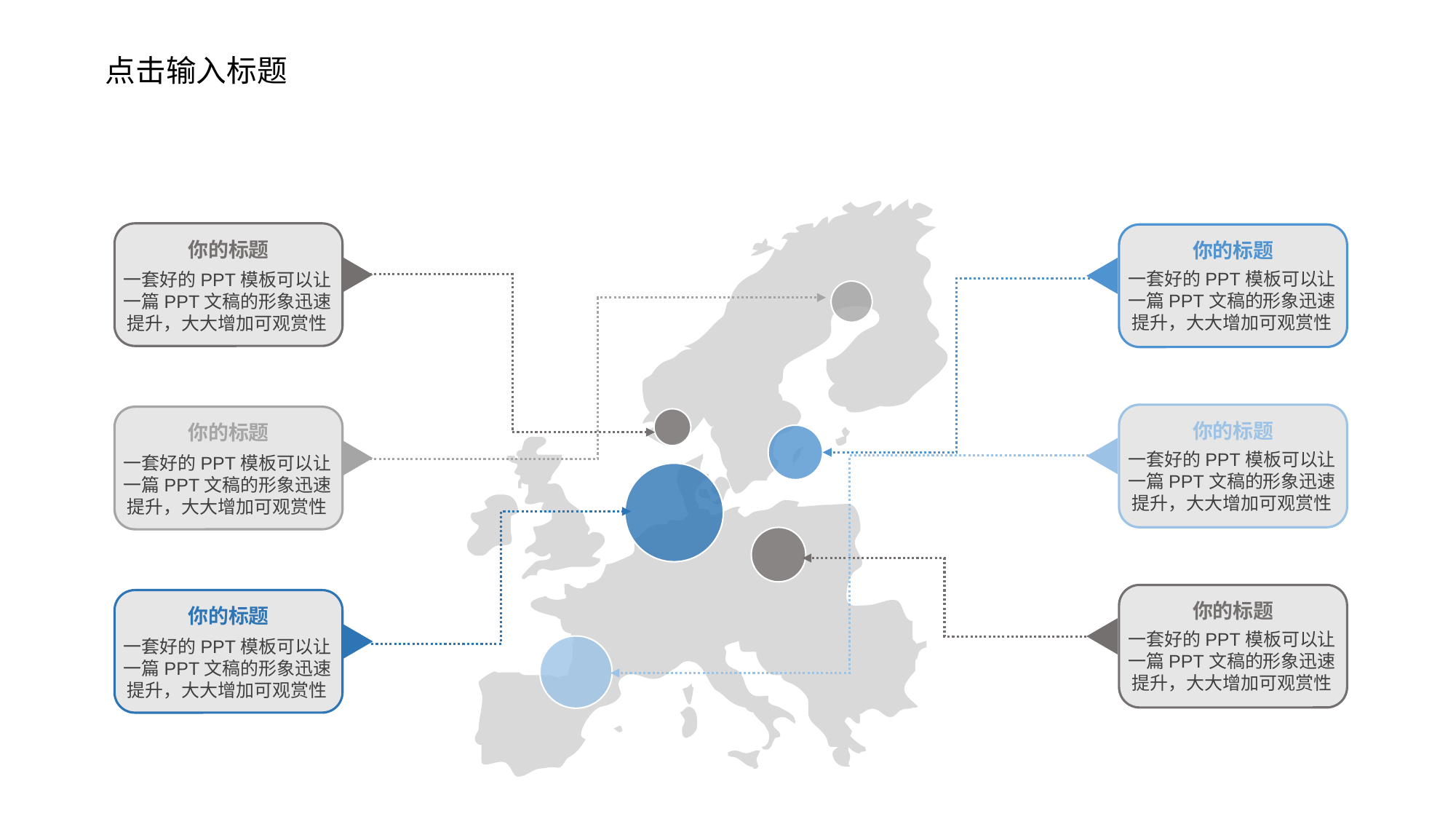

点击输入标题

你的标题

一套好的PPT模板可以让一篇PPT文稿的形象迅速提升，大大增加可观赏性

你的标题

一套好的PPT模板可以让一篇PPT文稿的形象迅速提升，大大增加可观赏性

你的标题

一套好的PPT模板可以让一篇PPT文稿的形象迅速提升，大大增加可观赏性

你的标题

一套好的PPT模板可以让一篇PPT文稿的形象迅速提升，大大增加可观赏性

你的标题

一套好的PPT模板可以让一篇PPT文稿的形象迅速提升，大大增加可观赏性

你的标题

一套好的PPT模板可以让一篇PPT文稿的形象迅速提升，大大增加可观赏性